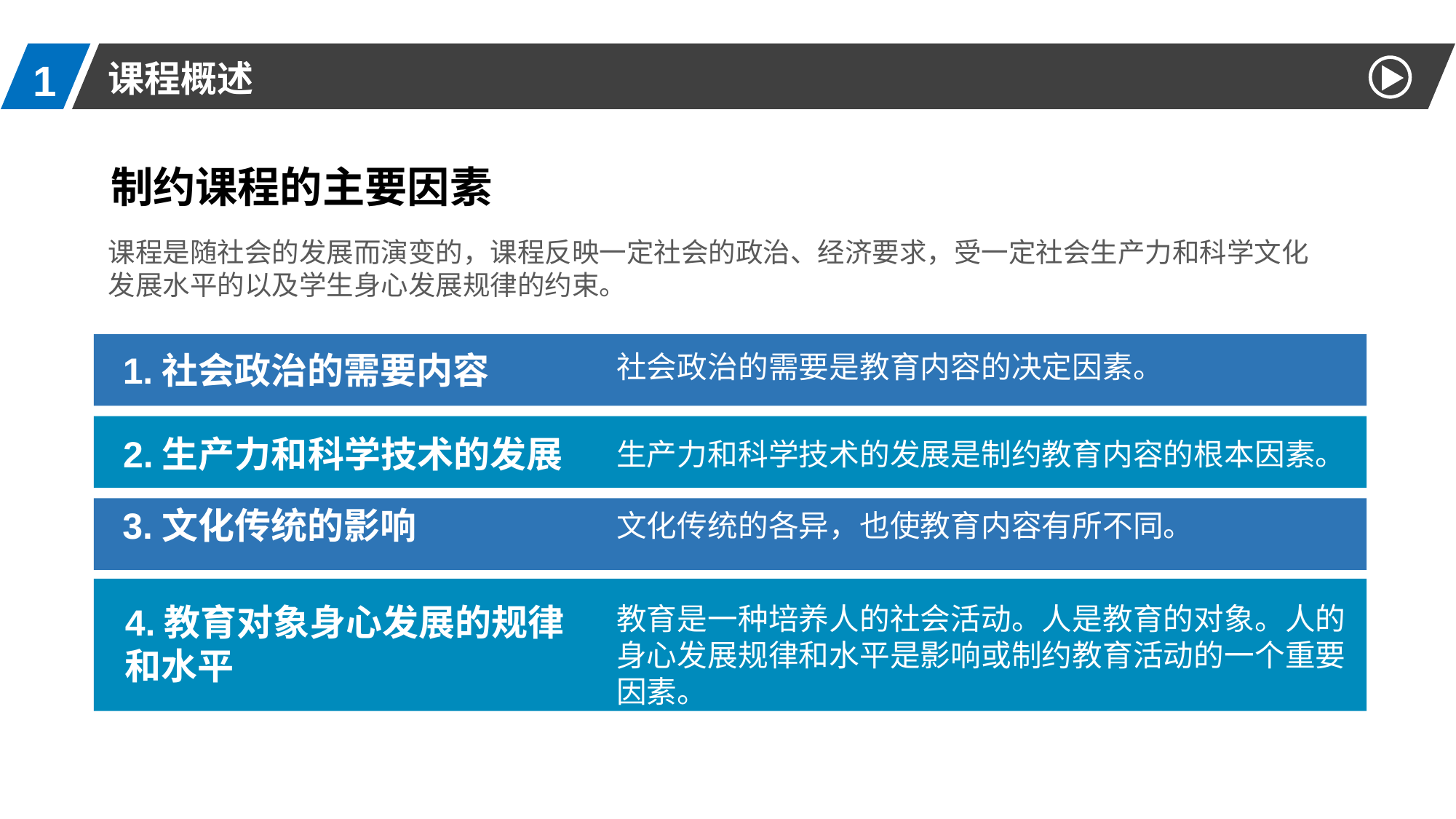

1
课程概述

制约课程的主要因素
课程是随社会的发展而演变的，课程反映一定社会的政治、经济要求，受一定社会生产力和科学文化发展水平的以及学生身心发展规律的约束。

1.社会政治的需要内容
社会政治的需要是教育内容的决定因素。

2.生产力和科学技术的发展
生产力和科学技术的发展是制约教育内容的根本因素。
3.文化传统的影响

文化传统的各异，也使教育内容有所不同。

4.教育对象身心发展的规律和水平
教育是一种培养人的社会活动。人是教育的对象。人的身心发展规律和水平是影响或制约教育活动的一个重要因素。